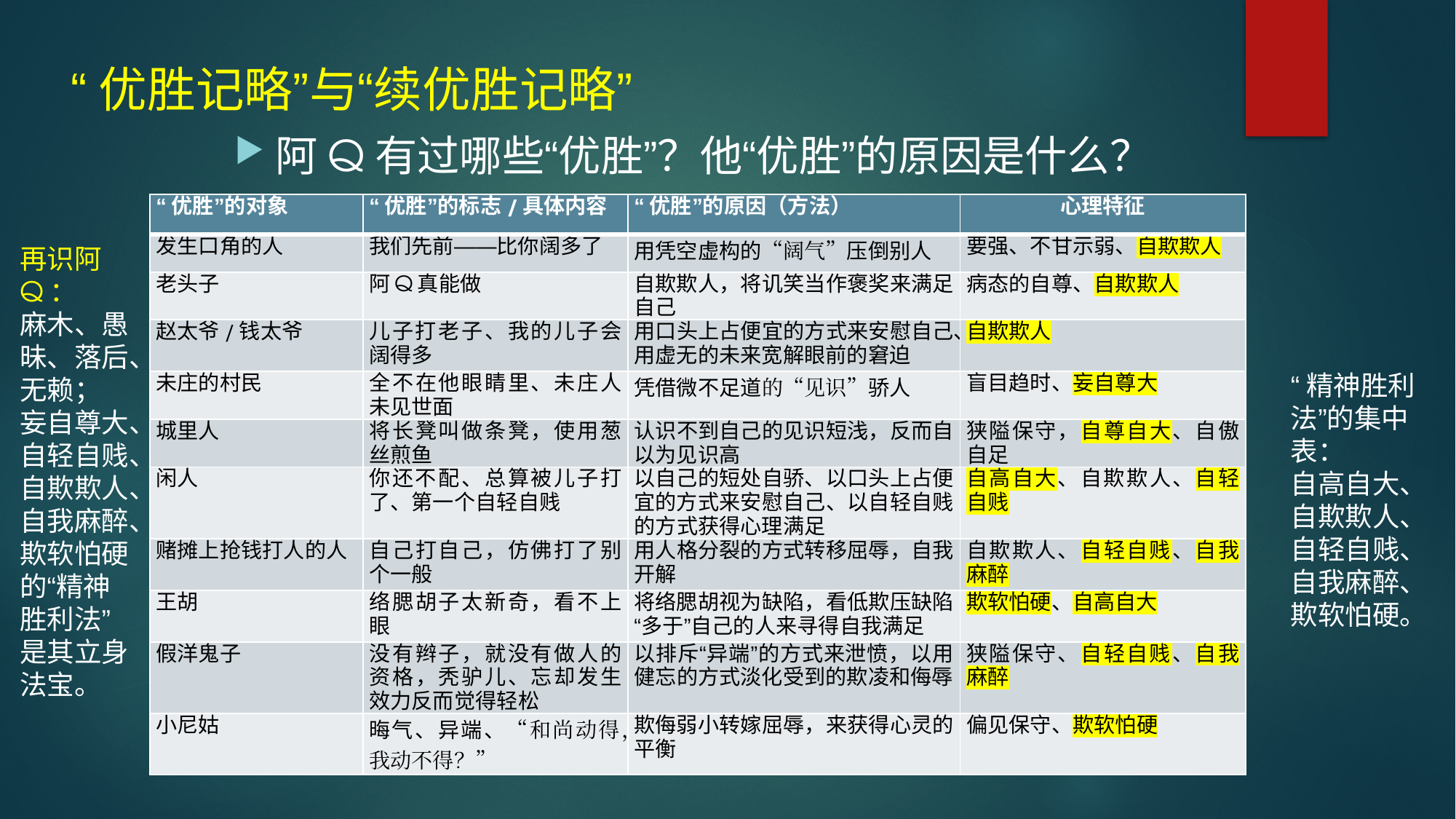

“优胜记略”与“续优胜记略”
阿Q有过哪些“优胜”？他“优胜”的原因是什么？
| “优胜”的对象 | “优胜”的标志/具体内容 | “优胜”的原因（方法） | 心理特征 |
| --- | --- | --- | --- |
| 发生口角的人 | 我们先前——比你阔多了 | 用凭空虚构的“阔气”压倒别人 | 要强、不甘示弱、自欺欺人 |
| 老头子 | 阿Q真能做 | 自欺欺人，将讥笑当作褒奖来满足自己 | 病态的自尊、自欺欺人 |
| 赵太爷/钱太爷 | 儿子打老子、我的儿子会阔得多 | 用口头上占便宜的方式来安慰自己、用虚无的未来宽解眼前的窘迫 | 自欺欺人 |
| 未庄的村民 | 全不在他眼睛里、未庄人未见世面 | 凭借微不足道的“见识”骄人 | 盲目趋时、妄自尊大 |
| 城里人 | 将长凳叫做条凳，使用葱丝煎鱼 | 认识不到自己的见识短浅，反而自以为见识高 | 狭隘保守，自尊自大、自傲自足 |
| 闲人 | 你还不配、总算被儿子打了、第一个自轻自贱 | 以自己的短处自骄、以口头上占便宜的方式来安慰自己、以自轻自贱的方式获得心理满足 | 自高自大、自欺欺人、自轻自贱 |
| 赌摊上抢钱打人的人 | 自己打自己，仿佛打了别个一般 | 用人格分裂的方式转移屈辱，自我开解 | 自欺欺人、自轻自贱、自我麻醉 |
| 王胡 | 络腮胡子太新奇，看不上眼 | 将络腮胡视为缺陷，看低欺压缺陷“多于”自己的人来寻得自我满足 | 欺软怕硬、自高自大 |
| 假洋鬼子 | 没有辫子，就没有做人的资格，秃驴儿、忘却发生效力反而觉得轻松 | 以排斥“异端”的方式来泄愤，以用健忘的方式淡化受到的欺凌和侮辱 | 狭隘保守、自轻自贱、自我麻醉 |
| 小尼姑 | 晦气、异端、“和尚动得，我动不得？” | 欺侮弱小转嫁屈辱，来获得心灵的平衡 | 偏见保守、欺软怕硬 |
再识阿Q：
麻木、愚昧、落后、无赖；
妄自尊大、自轻自贱、自欺欺人、自我麻醉、欺软怕硬的“精神胜利法”是其立身法宝。
“精神胜利法”的集中表：
自高自大、自欺欺人、自轻自贱、自我麻醉、欺软怕硬。